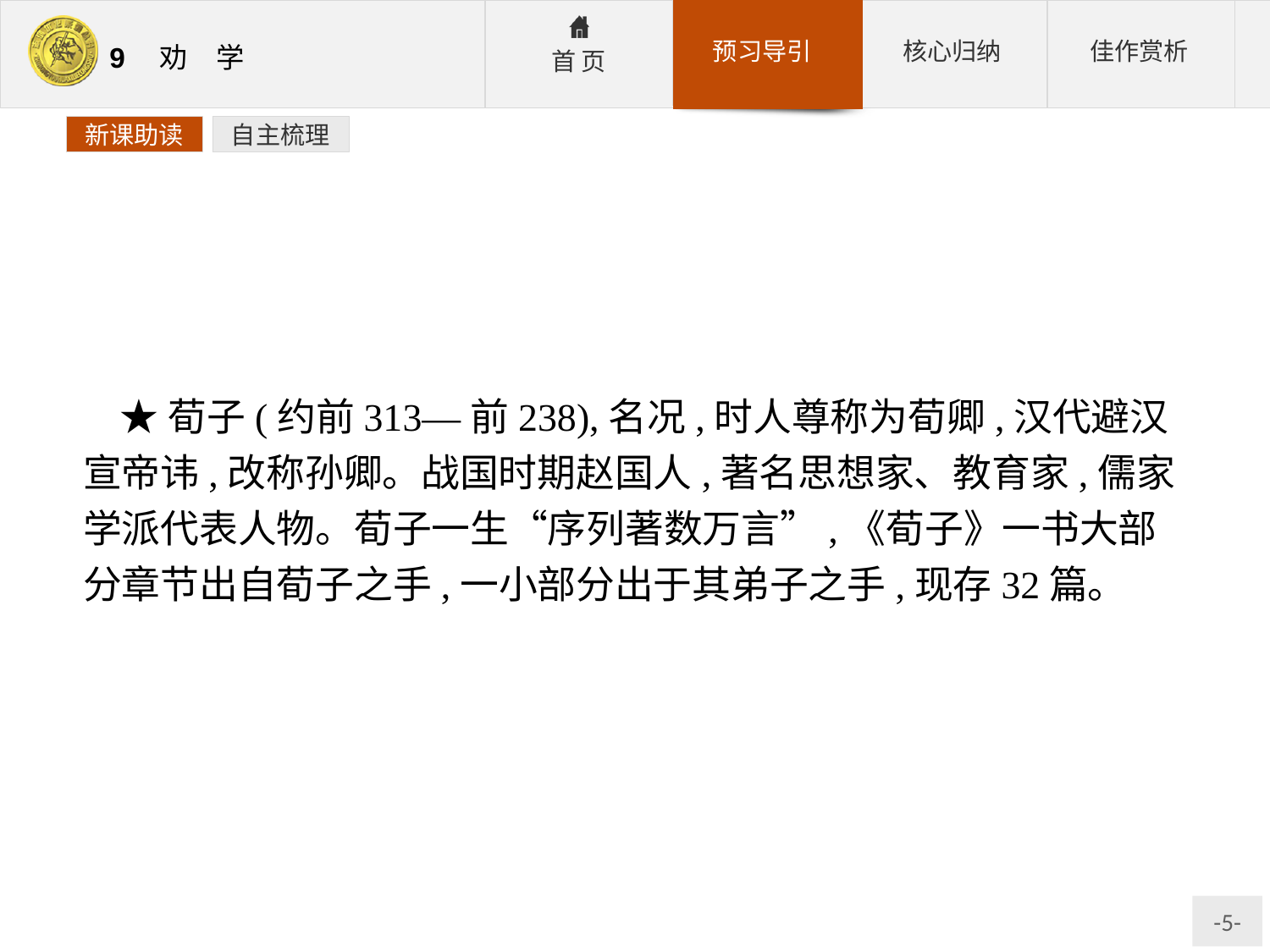

新课助读
自主梳理
★荀子(约前313—前238),名况,时人尊称为荀卿,汉代避汉宣帝讳,改称孙卿。战国时期赵国人,著名思想家、教育家,儒家学派代表人物。荀子一生“序列著数万言”,《荀子》一书大部分章节出自荀子之手,一小部分出于其弟子之手,现存32篇。